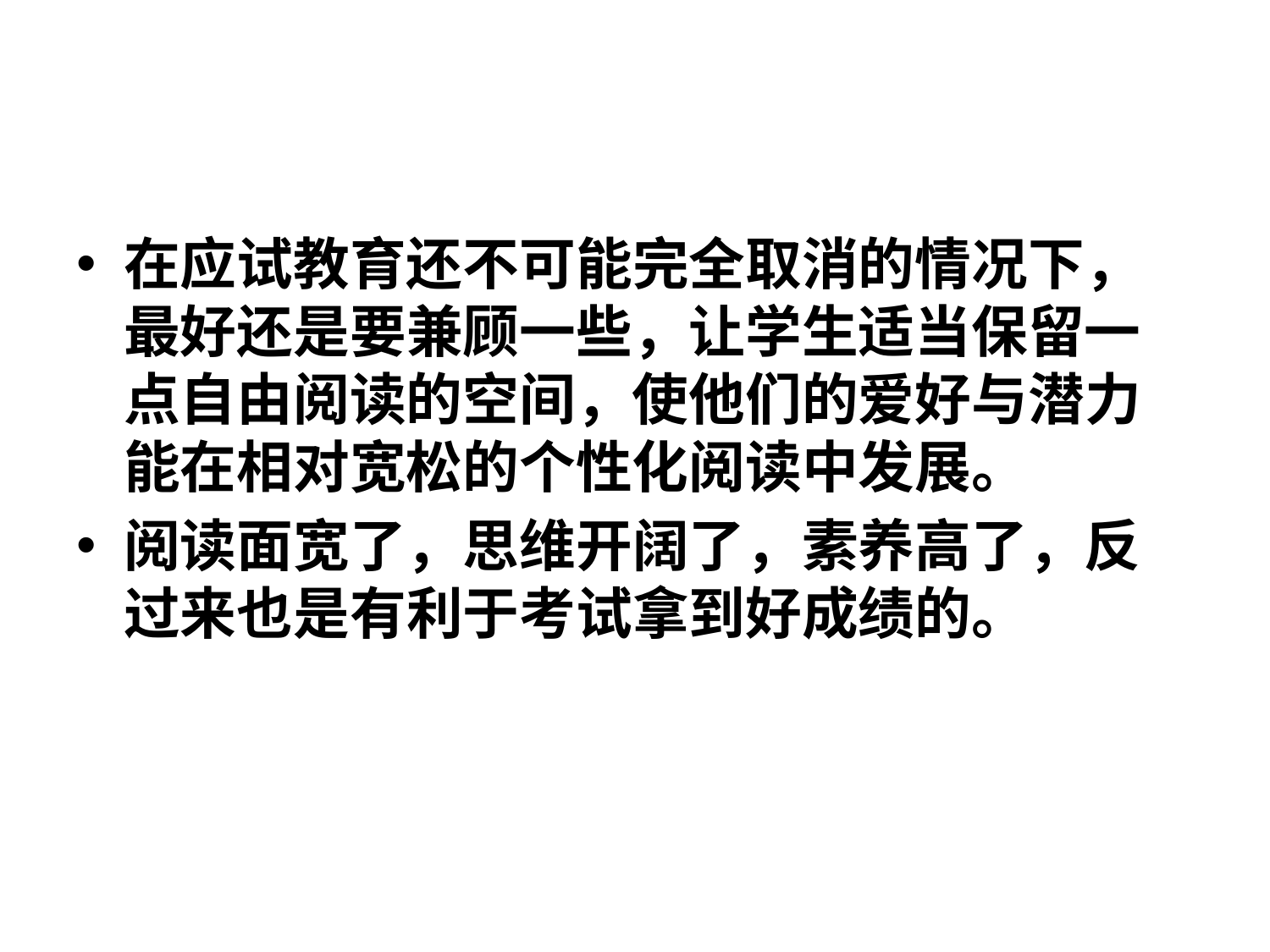

#
在应试教育还不可能完全取消的情况下，最好还是要兼顾一些，让学生适当保留一点自由阅读的空间，使他们的爱好与潜力能在相对宽松的个性化阅读中发展。
阅读面宽了，思维开阔了，素养高了，反过来也是有利于考试拿到好成绩的。